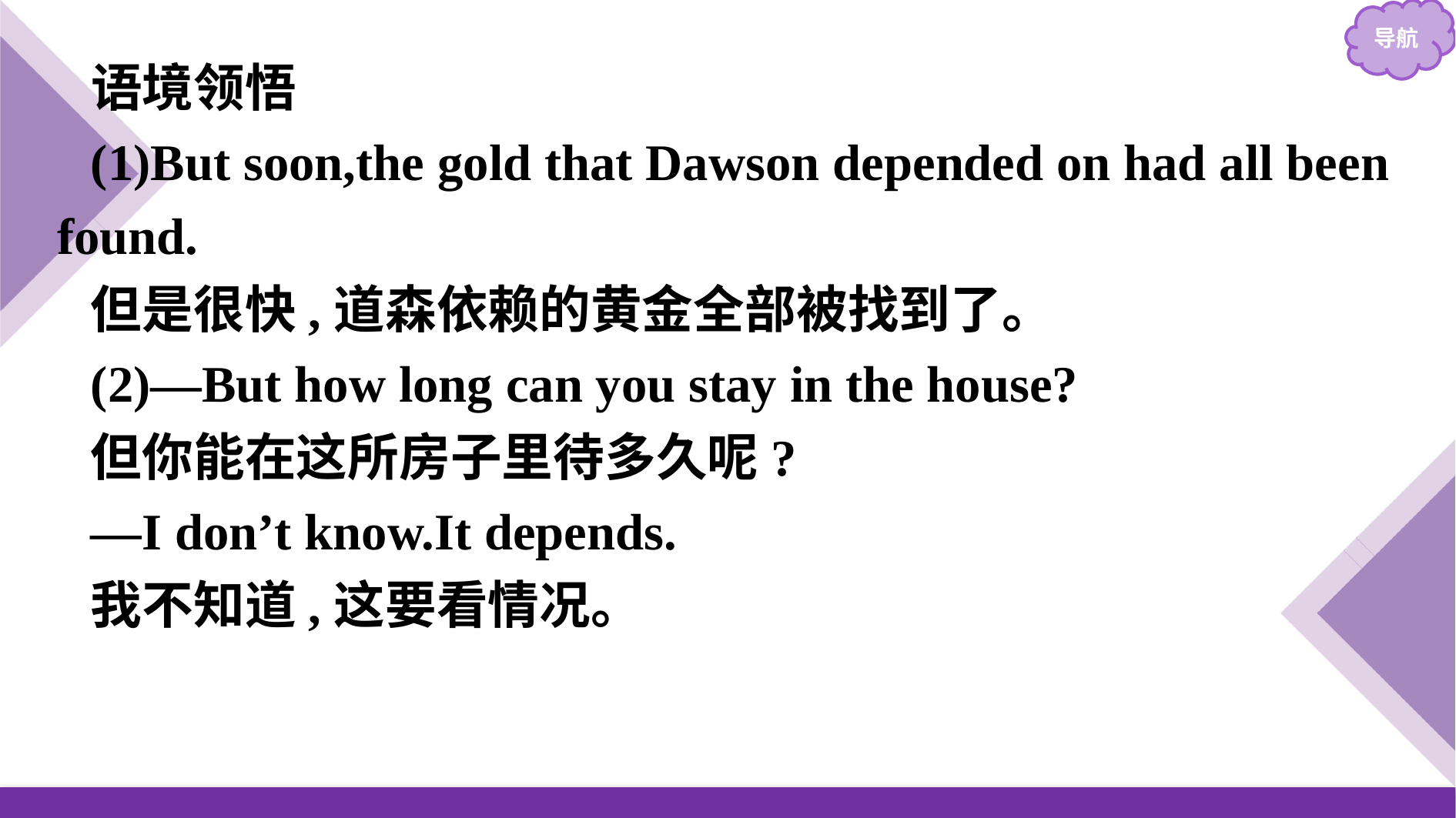

语境领悟
(1)But soon,the gold that Dawson depended on had all been found.
但是很快,道森依赖的黄金全部被找到了。
(2)—But how long can you stay in the house?
但你能在这所房子里待多久呢?
—I don’t know.It depends.
我不知道,这要看情况。